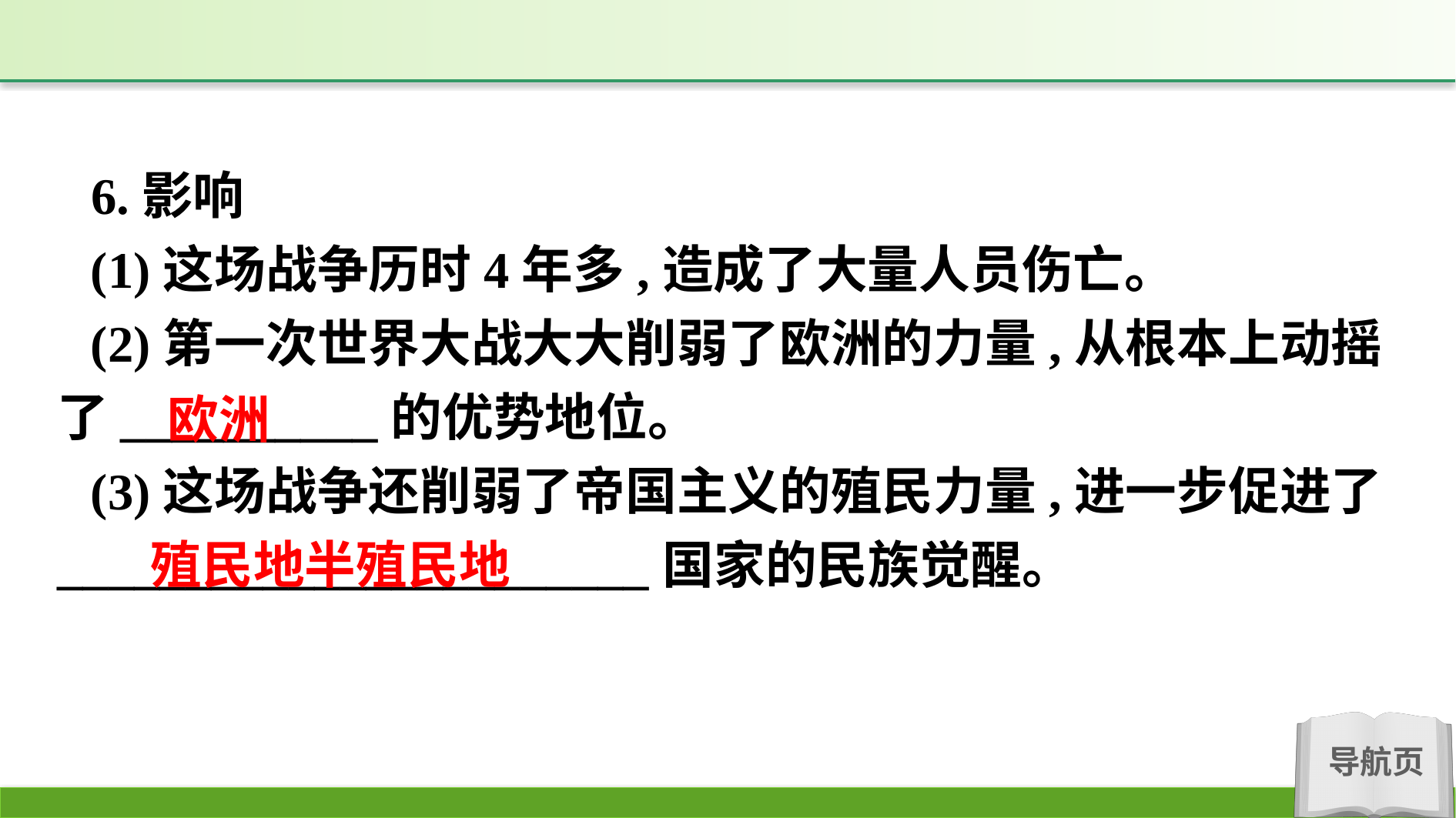

6.影响
(1)这场战争历时4年多,造成了大量人员伤亡。
(2)第一次世界大战大大削弱了欧洲的力量,从根本上动摇了__________的优势地位。
(3)这场战争还削弱了帝国主义的殖民力量,进一步促进了_______________________国家的民族觉醒。
欧洲
殖民地半殖民地